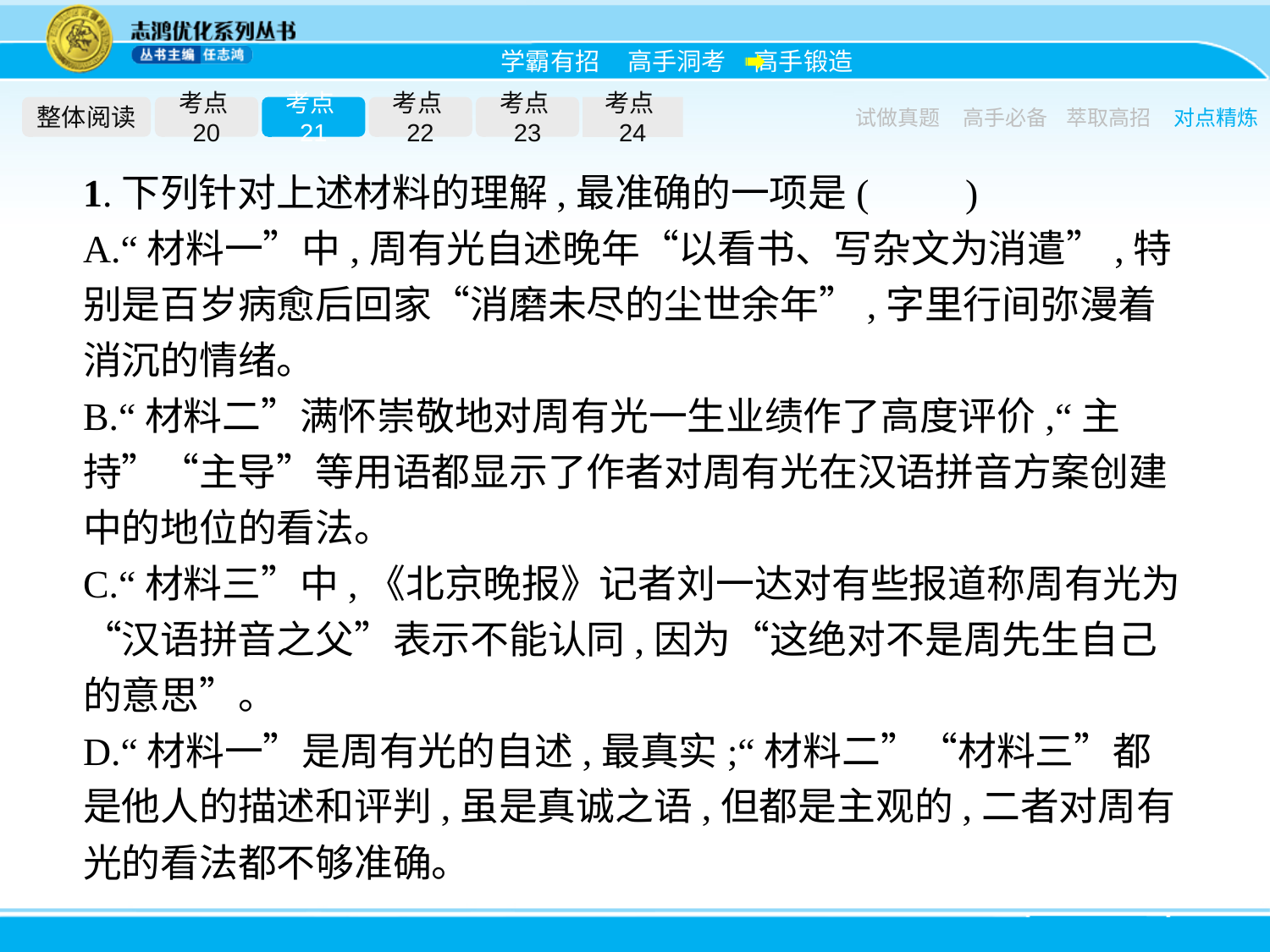

整体阅读
考点20
考点21
考点22
考点23
考点24
试做真题
高手必备
萃取高招
对点精炼
1.下列针对上述材料的理解,最准确的一项是(　　)
A.“材料一”中,周有光自述晚年“以看书、写杂文为消遣”,特别是百岁病愈后回家“消磨未尽的尘世余年”,字里行间弥漫着消沉的情绪。
B.“材料二”满怀崇敬地对周有光一生业绩作了高度评价,“主持”“主导”等用语都显示了作者对周有光在汉语拼音方案创建中的地位的看法。
C.“材料三”中,《北京晚报》记者刘一达对有些报道称周有光为“汉语拼音之父”表示不能认同,因为“这绝对不是周先生自己的意思”。
D.“材料一”是周有光的自述,最真实;“材料二”“材料三”都是他人的描述和评判,虽是真诚之语,但都是主观的,二者对周有光的看法都不够准确。